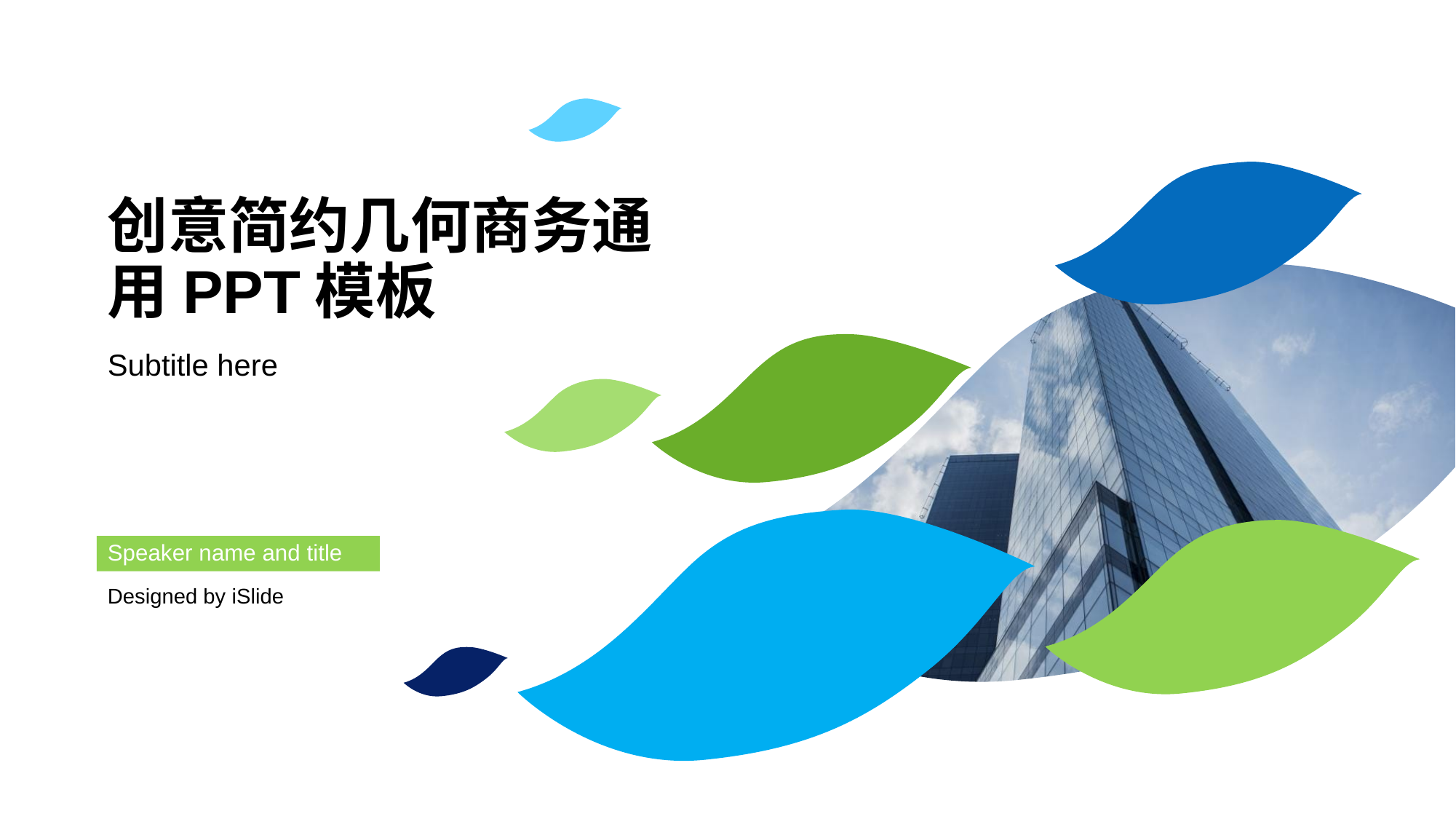

# 创意简约几何商务通用PPT模板
Subtitle here
Speaker name and title
Designed by iSlide